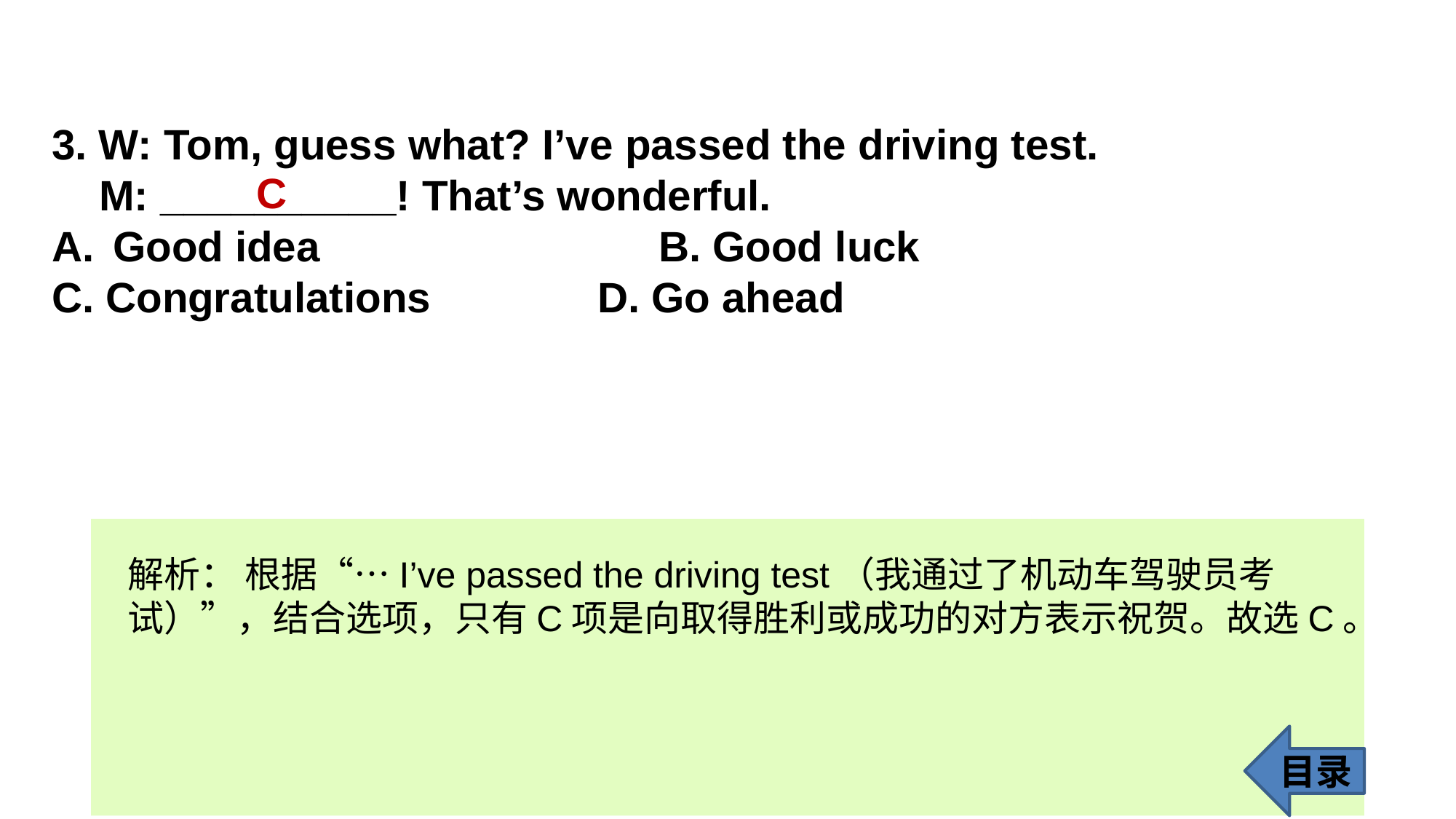

3. W: Tom, guess what? I’ve passed the driving test.
    M: __________! That’s wonderful.
Good idea 			B. Good luck
C. Congratulations  		D. Go ahead
C

解析： 根据“…I’ve passed the driving test（我通过了机动车驾驶员考试）”，结合选项，只有C项是向取得胜利或成功的对方表示祝贺。故选C。
目录
7